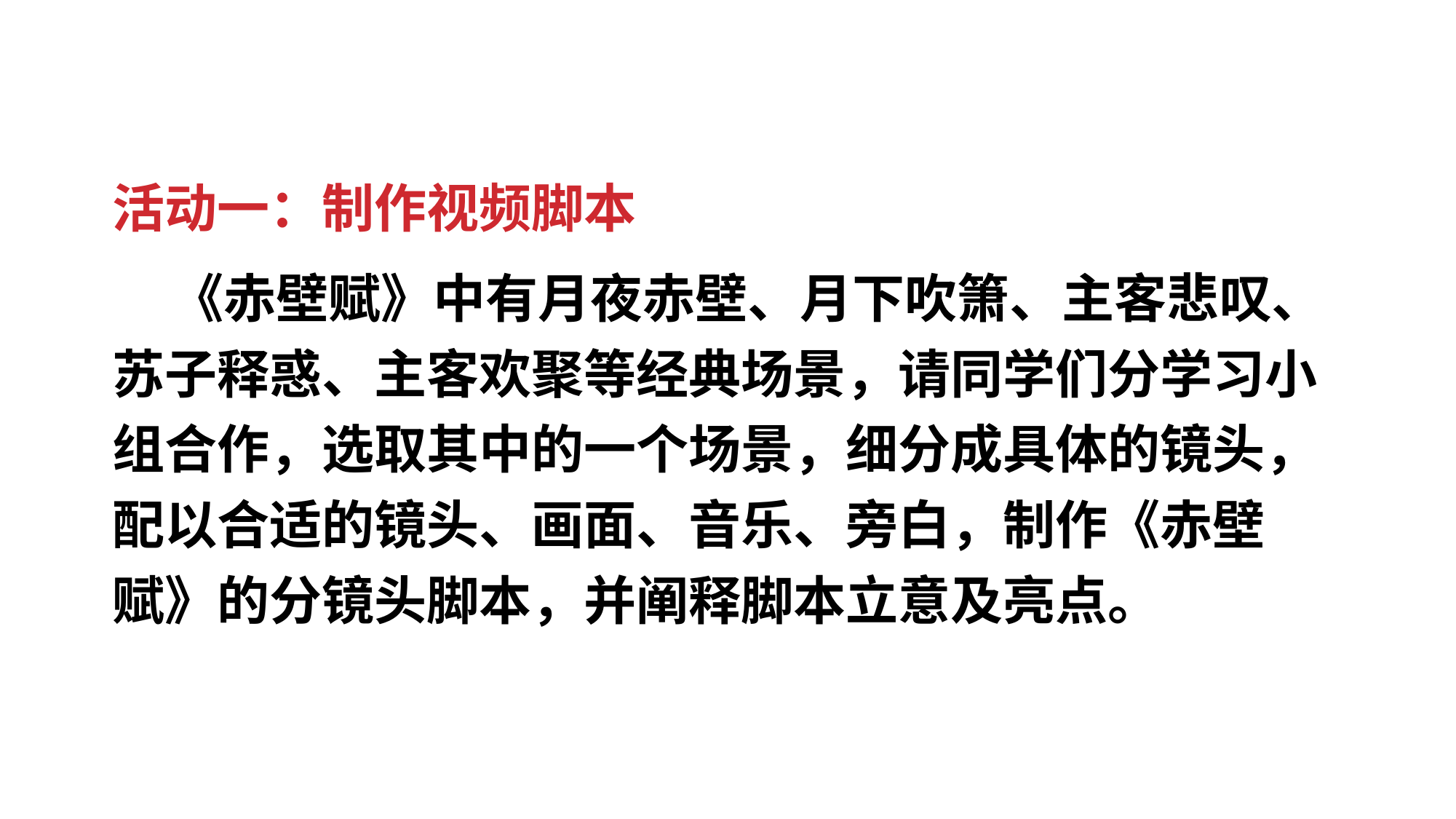

活动一：制作视频脚本
    《赤壁赋》中有月夜赤壁、月下吹箫、主客悲叹、苏子释惑、主客欢聚等经典场景，请同学们分学习小组合作，选取其中的一个场景，细分成具体的镜头，配以合适的镜头、画面、音乐、旁白，制作《赤壁赋》的分镜头脚本，并阐释脚本立意及亮点。